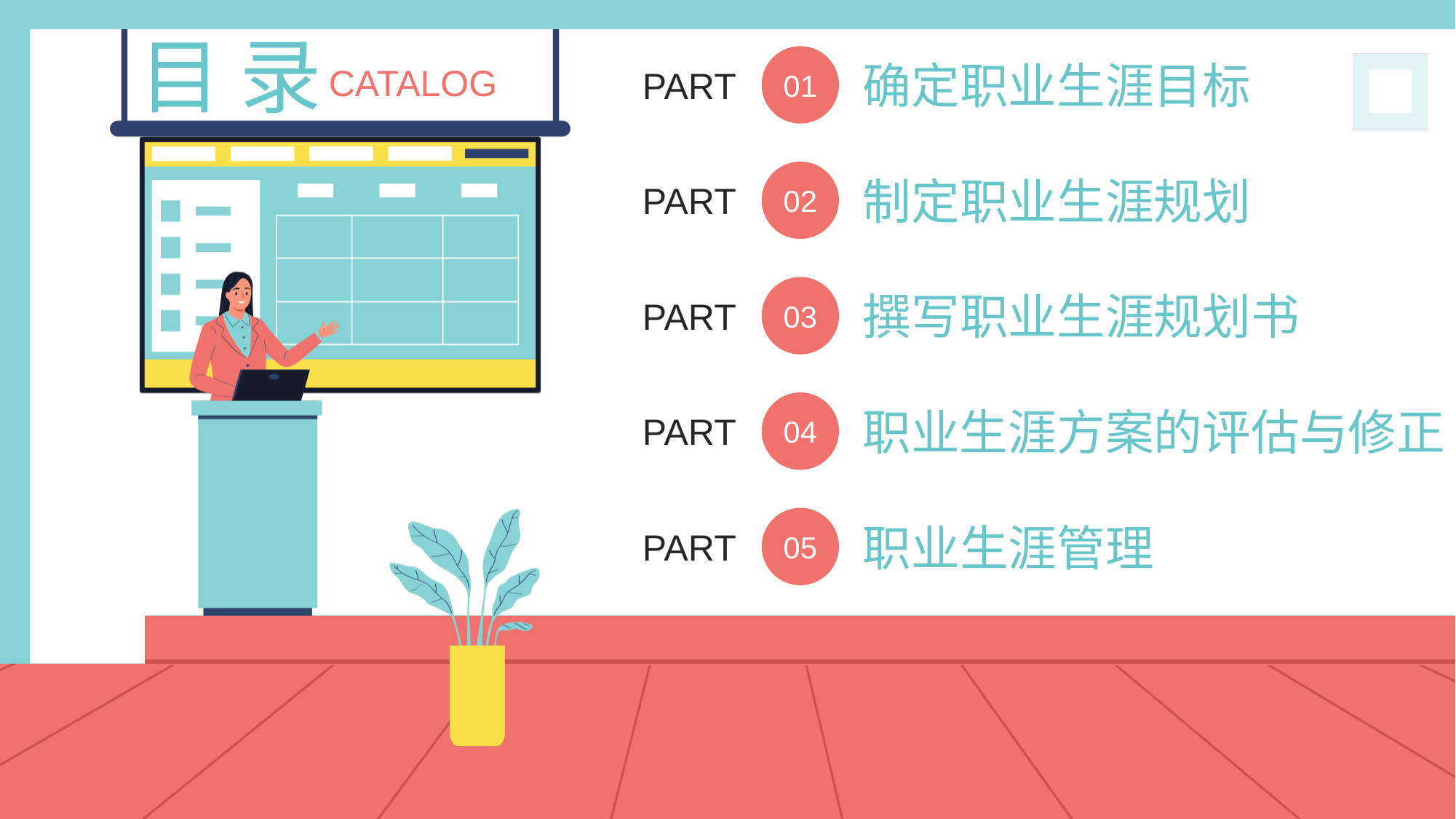

目 录
CATALOG
01
确定职业生涯目标
PART
02
制定职业生涯规划
PART
03
撰写职业生涯规划书
PART
04
职业生涯方案的评估与修正
PART
05
职业生涯管理
PART